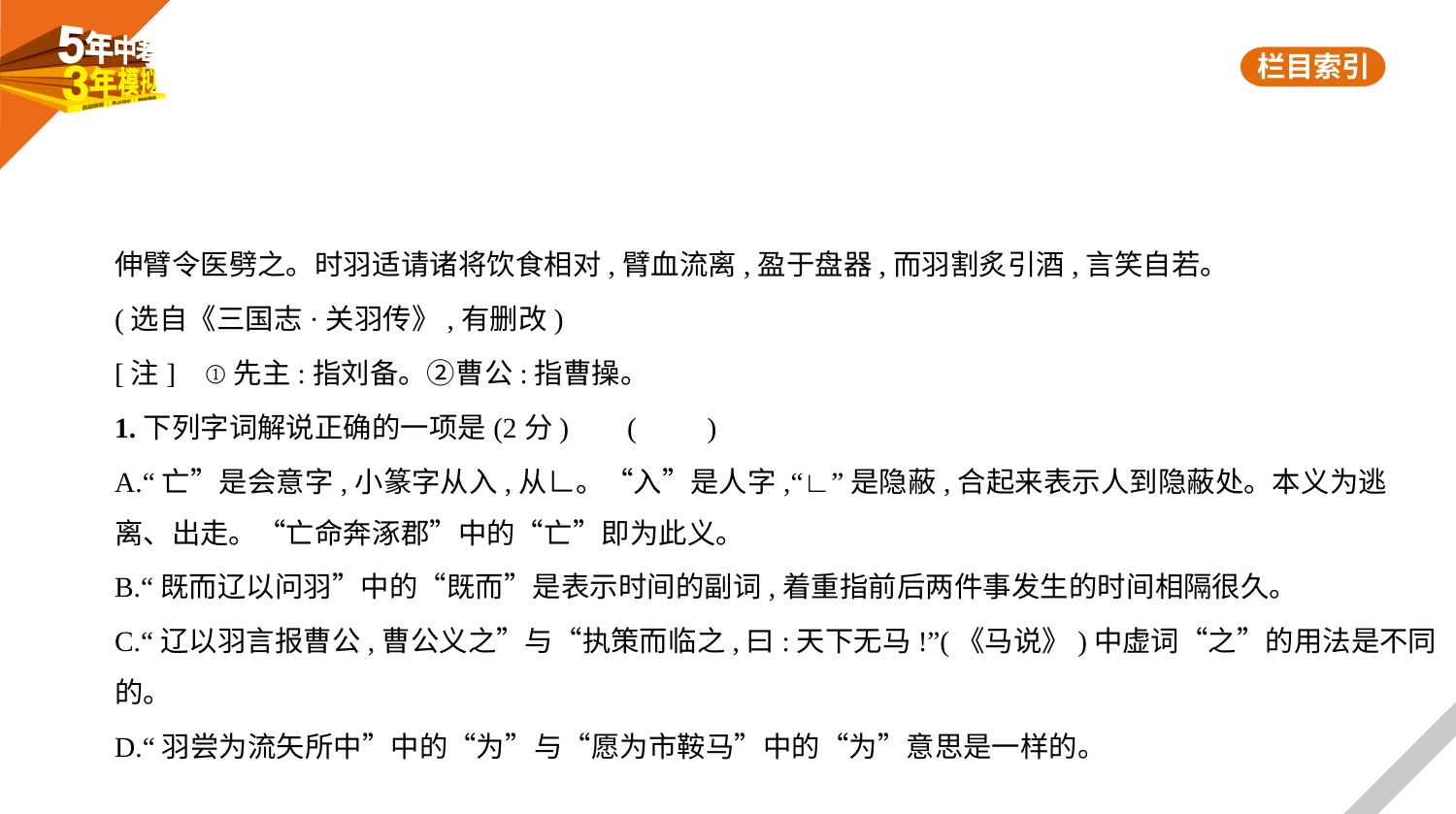

伸臂令医劈之。时羽适请诸将饮食相对,臂血流离,盈于盘器,而羽割炙引酒,言笑自若。
(选自《三国志·关羽传》,有删改)
[注]    ①先主:指刘备。②曹公:指曹操。
1.下列字词解说正确的一项是(2分)     (　　)
A.“亡”是会意字,小篆字从入,从∟。“入”是人字,“∟”是隐蔽,合起来表示人到隐蔽处。本义为逃
离、出走。“亡命奔涿郡”中的“亡”即为此义。
B.“既而辽以问羽”中的“既而”是表示时间的副词,着重指前后两件事发生的时间相隔很久。
C.“辽以羽言报曹公,曹公义之”与“执策而临之,曰:天下无马!”(《马说》)中虚词“之”的用法是不同
的。
D.“羽尝为流矢所中”中的“为”与“愿为市鞍马”中的“为”意思是一样的。